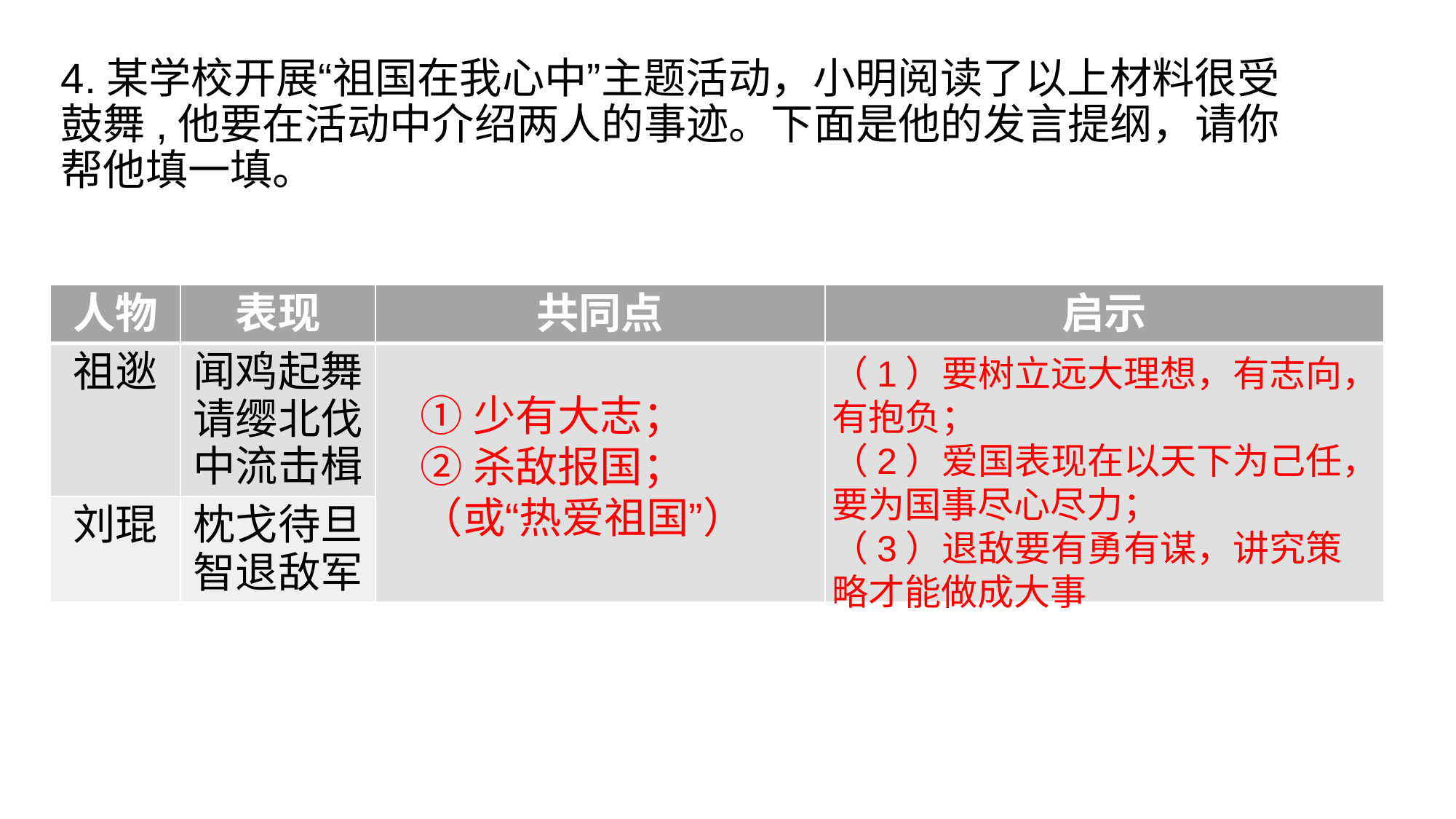

4.某学校开展“祖国在我心中”主题活动，小明阅读了以上材料很受鼓舞,他要在活动中介绍两人的事迹。下面是他的发言提纲，请你帮他填一填。

| 人物 | 表现 | 共同点 | 启示 |
| --- | --- | --- | --- |
| 祖逖 | 闻鸡起舞 请缨北伐 中流击楫 |  |  |
| 刘琨 | 枕戈待旦 智退敌军 | ② |  |
（1）要树立远大理想，有志向，有抱负；
（2）爱国表现在以天下为己任，要为国事尽心尽力；
（3）退敌要有勇有谋，讲究策略才能做成大事
①少有大志；
②杀敌报国；
（或“热爱祖国”）